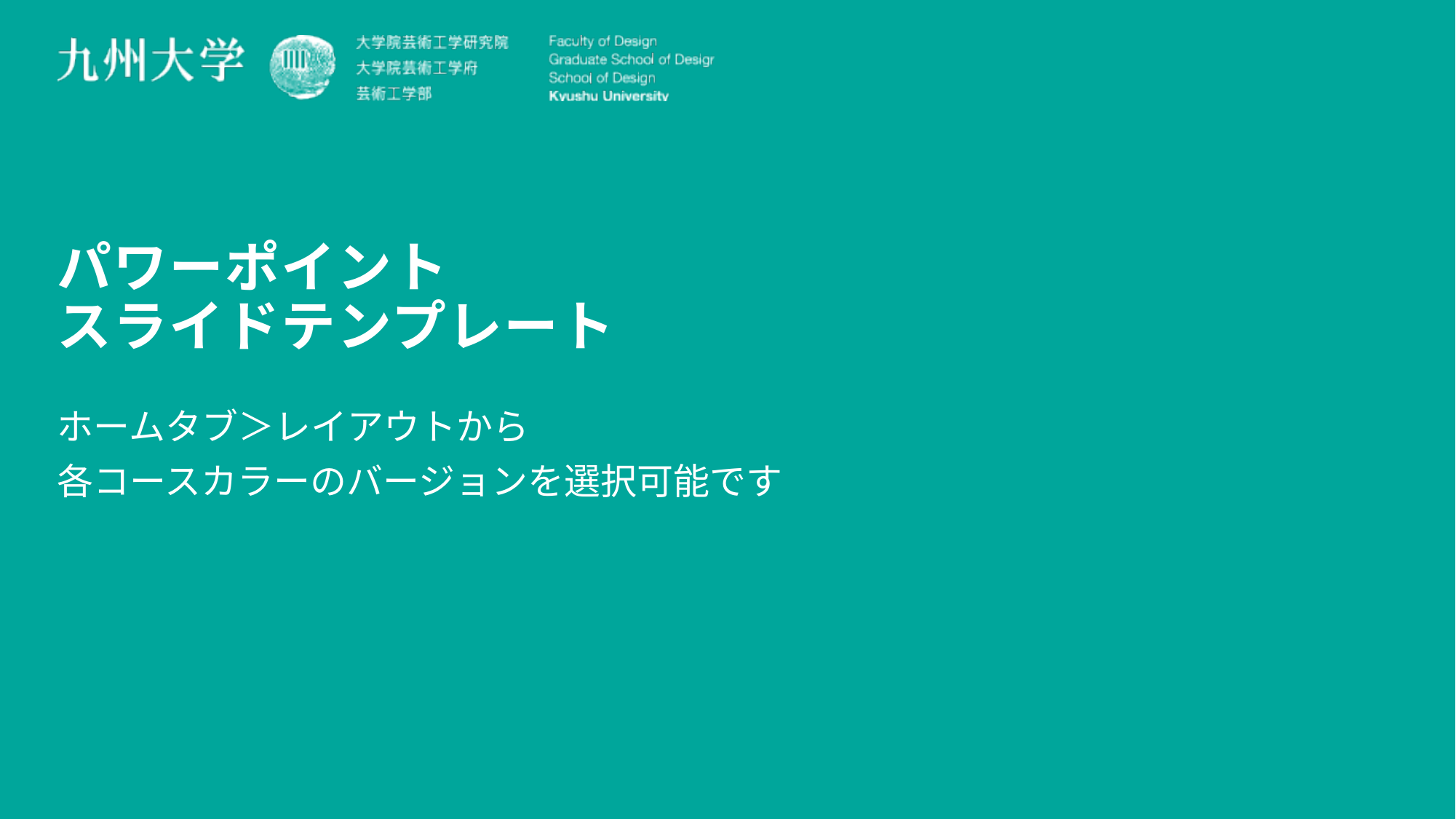

# パワーポイント スライドテンプレート
ホームタブ＞レイアウトから
各コースカラーのバージョンを選択可能です